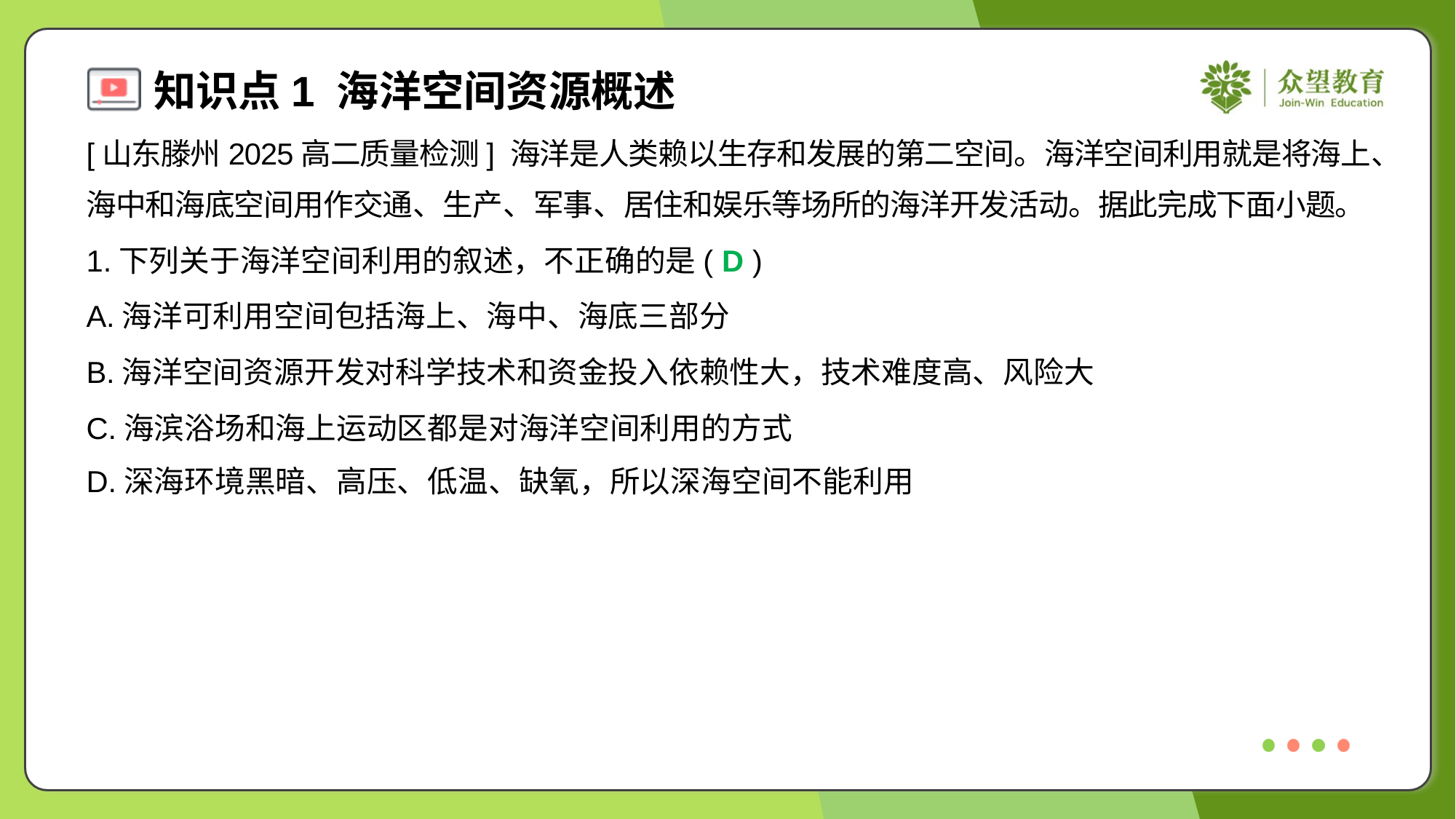

[山东滕州2025高二质量检测] 海洋是人类赖以生存和发展的第二空间。海洋空间利用就是将海上、
海中和海底空间用作交通、生产、军事、居住和娱乐等场所的海洋开发活动。据此完成下面小题。
1.下列关于海洋空间利用的叙述，不正确的是(     )
D
A.海洋可利用空间包括海上、海中、海底三部分
B.海洋空间资源开发对科学技术和资金投入依赖性大，技术难度高、风险大
C.海滨浴场和海上运动区都是对海洋空间利用的方式
D.深海环境黑暗、高压、低温、缺氧，所以深海空间不能利用